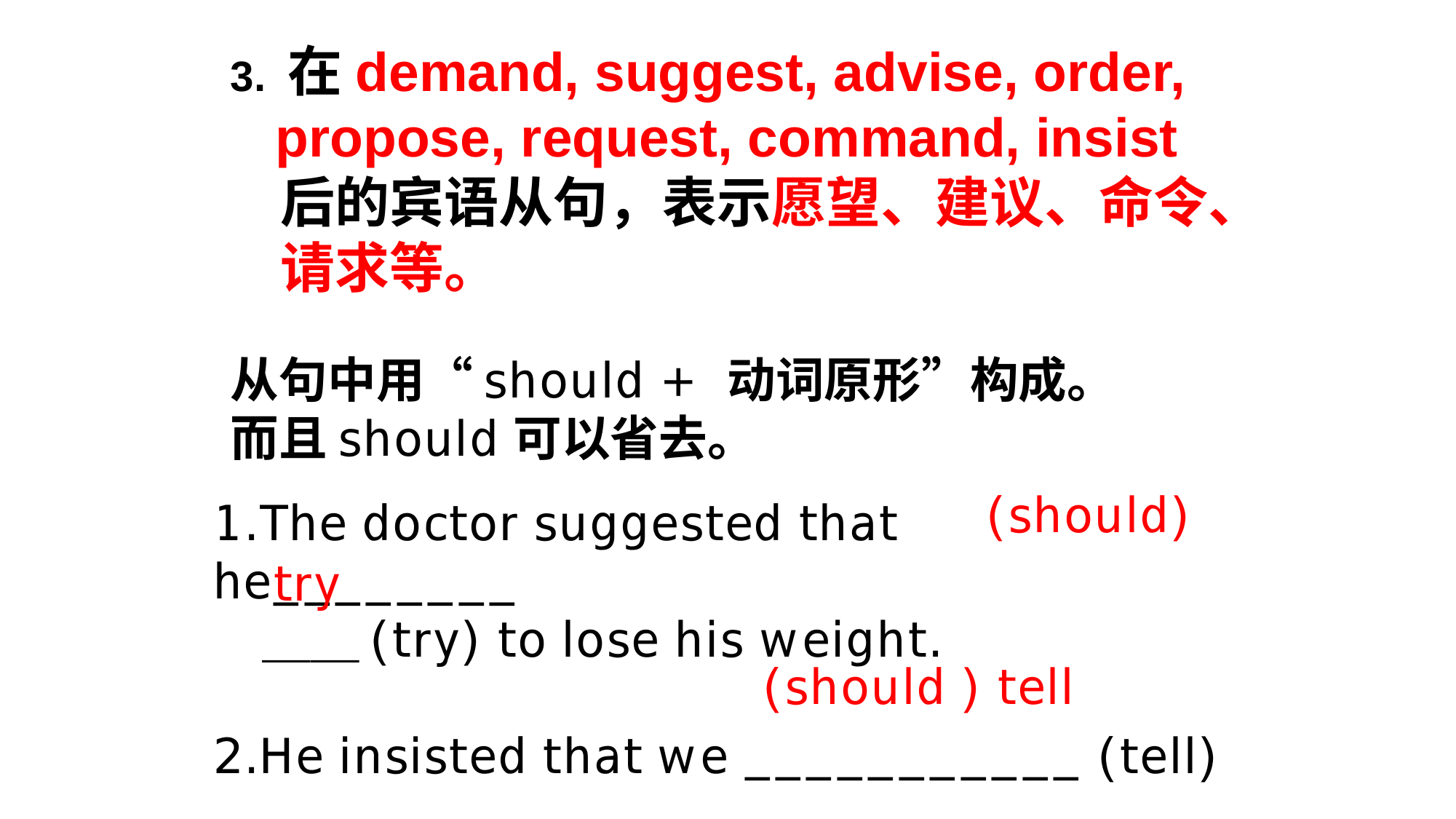

3. 在demand, suggest, advise, order,
   propose, request, command, insist
   后的宾语从句，表示愿望、建议、命令、
   请求等。

从句中用“should + 动词原形”构成。
而且should可以省去。
(should)

1.The doctor suggested that he________
　＿＿(try) to lose his weight.
2.He insisted that we ___________ (tell)
   him the news.
try
(should ) tell